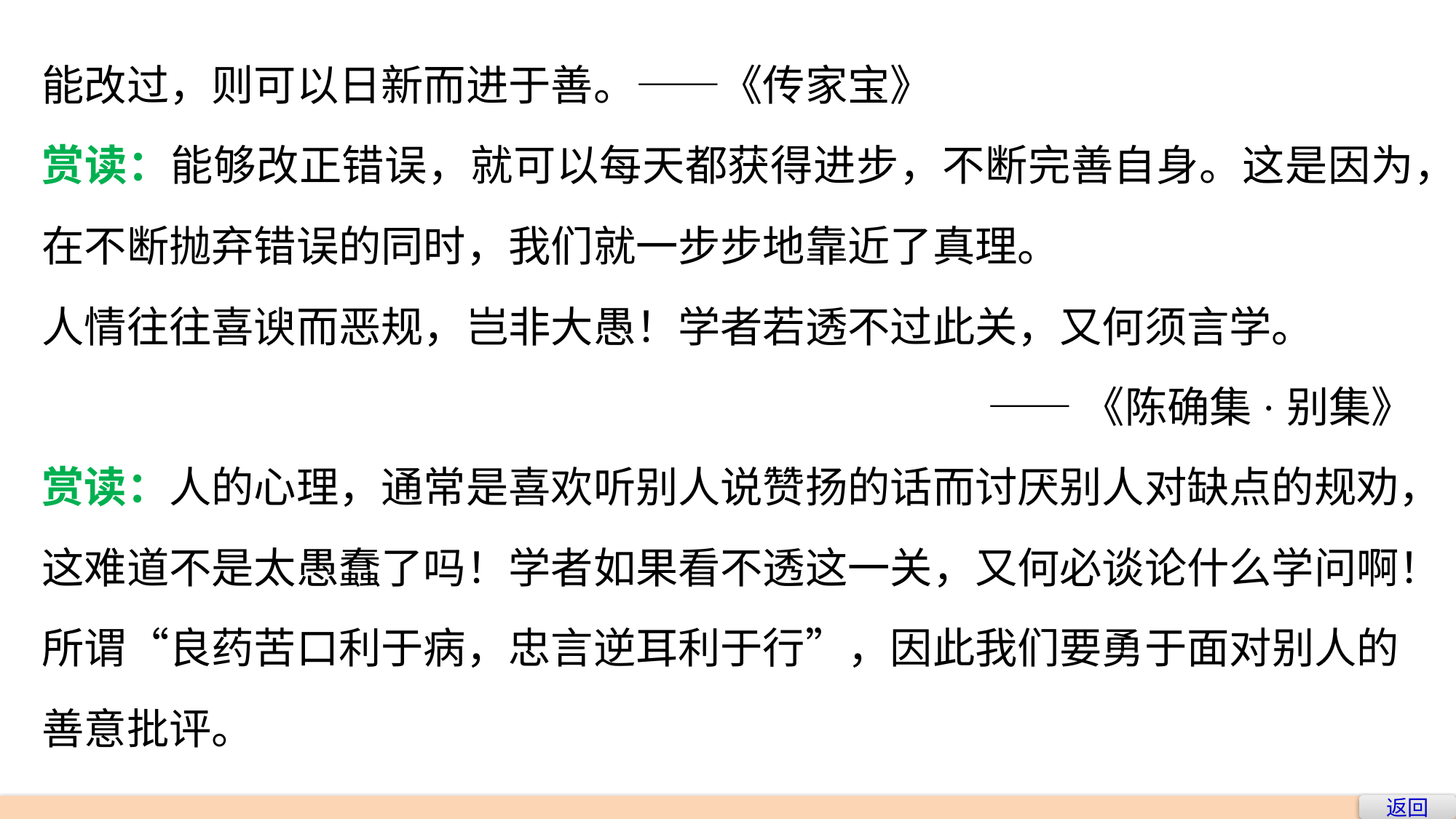

能改过，则可以日新而进于善。——《传家宝》
赏读：能够改正错误，就可以每天都获得进步，不断完善自身。这是因为，在不断抛弃错误的同时，我们就一步步地靠近了真理。
人情往往喜谀而恶规，岂非大愚！学者若透不过此关，又何须言学。
——《陈确集·别集》
赏读：人的心理，通常是喜欢听别人说赞扬的话而讨厌别人对缺点的规劝，这难道不是太愚蠢了吗！学者如果看不透这一关，又何必谈论什么学问啊！所谓“良药苦口利于病，忠言逆耳利于行”，因此我们要勇于面对别人的善意批评。
返回